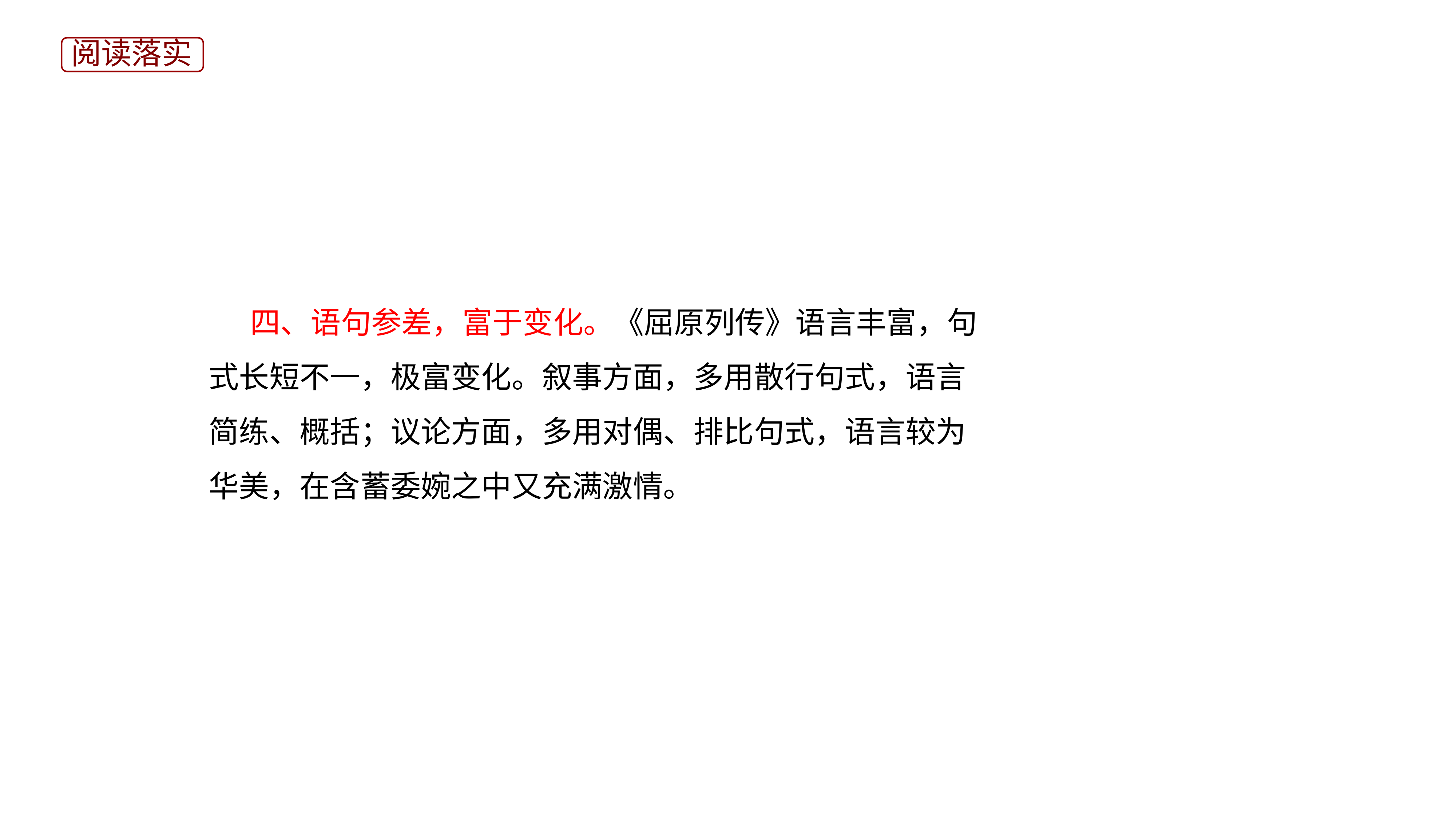

阅读落实

     四、语句参差，富于变化。《屈原列传》语言丰富，句式长短不一，极富变化。叙事方面，多用散行句式，语言简练、概括；议论方面，多用对偶、排比句式，语言较为华美，在含蓄委婉之中又充满激情。